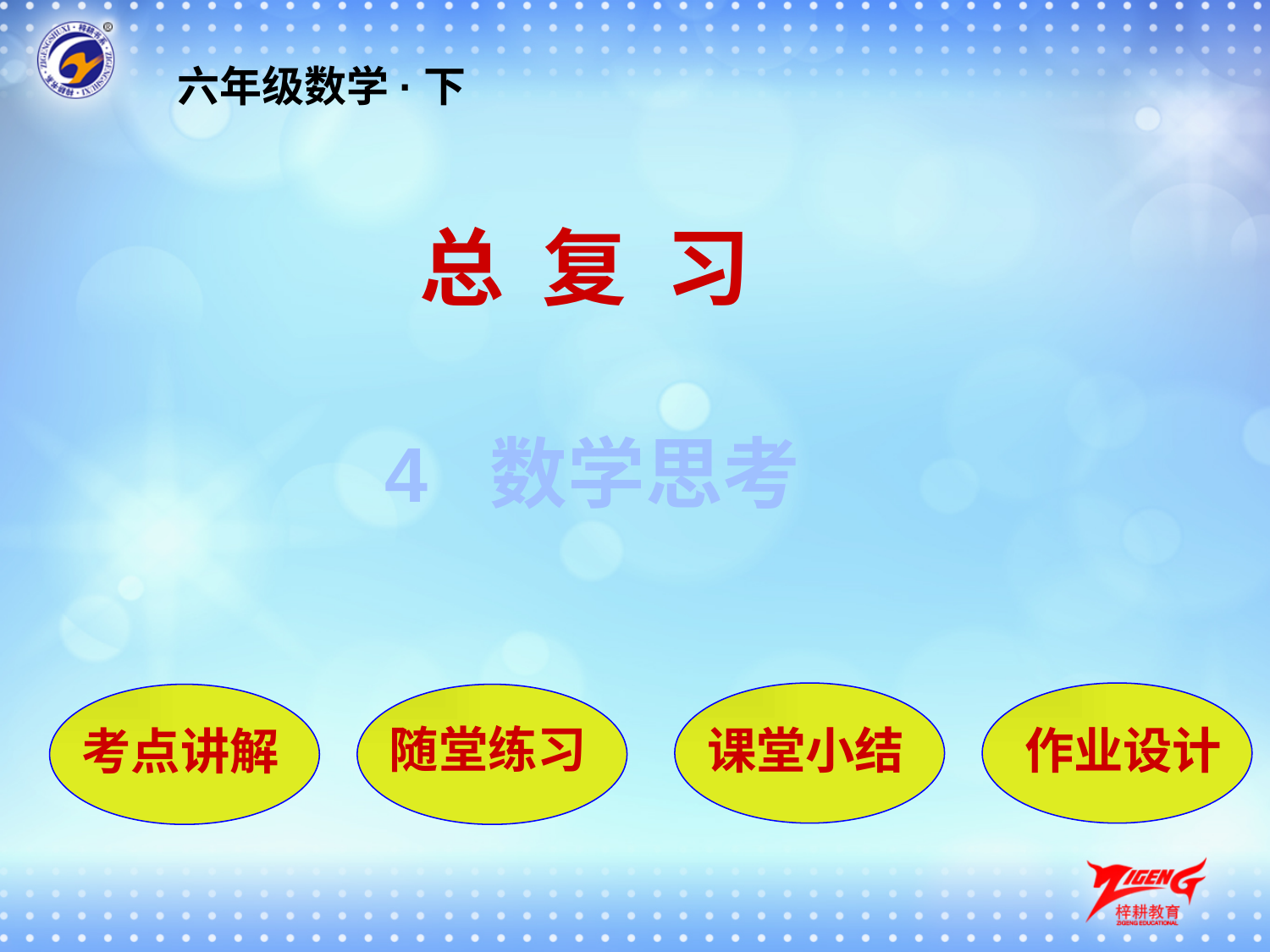

六年级数学·下
总  复  习
4  数学思考

课堂小结

作业设计

考点讲解

随堂练习